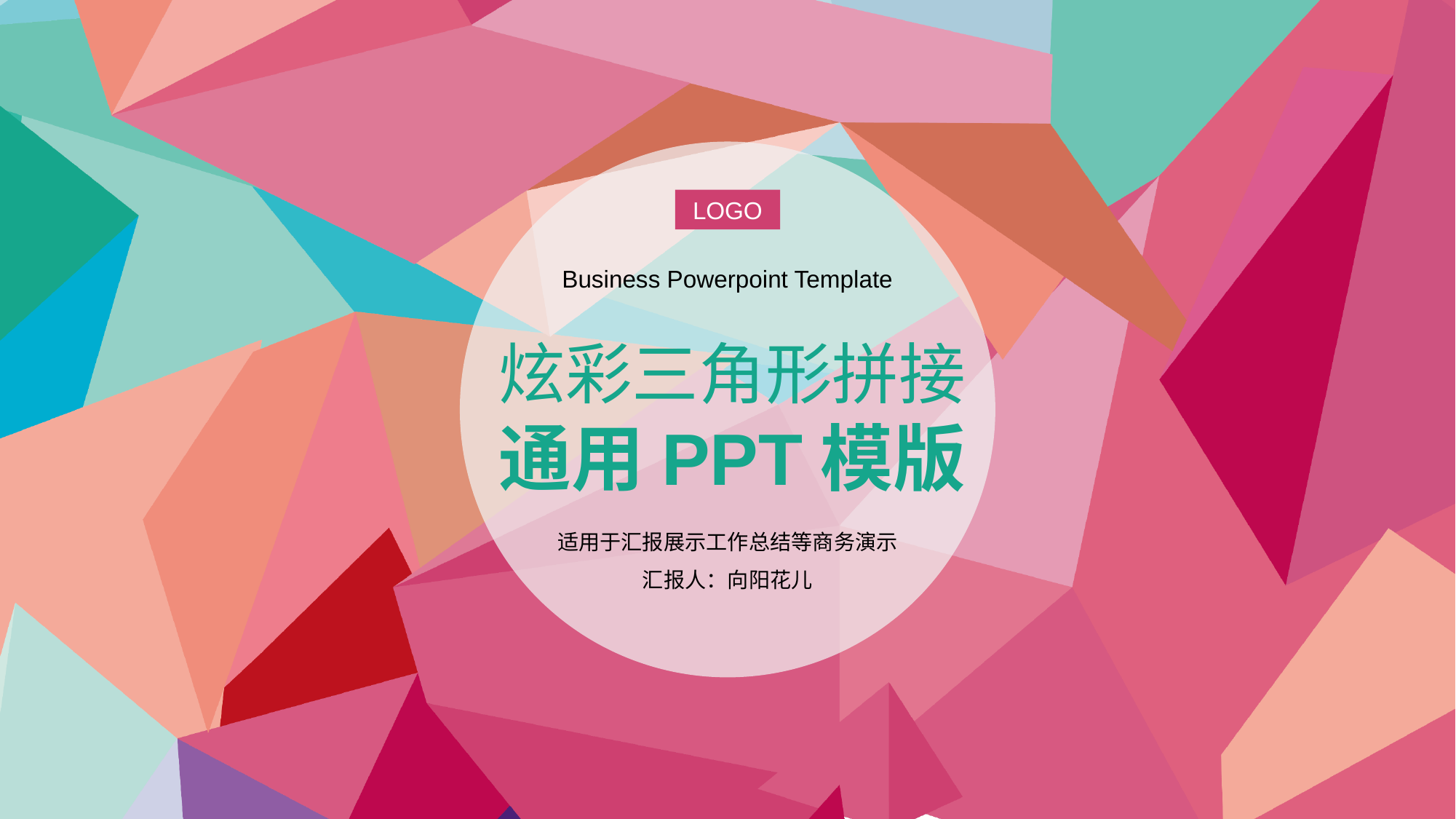

LOGO
Business Powerpoint Template
炫彩三角形拼接
通用PPT模版
适用于汇报展示工作总结等商务演示
汇报人：向阳花儿